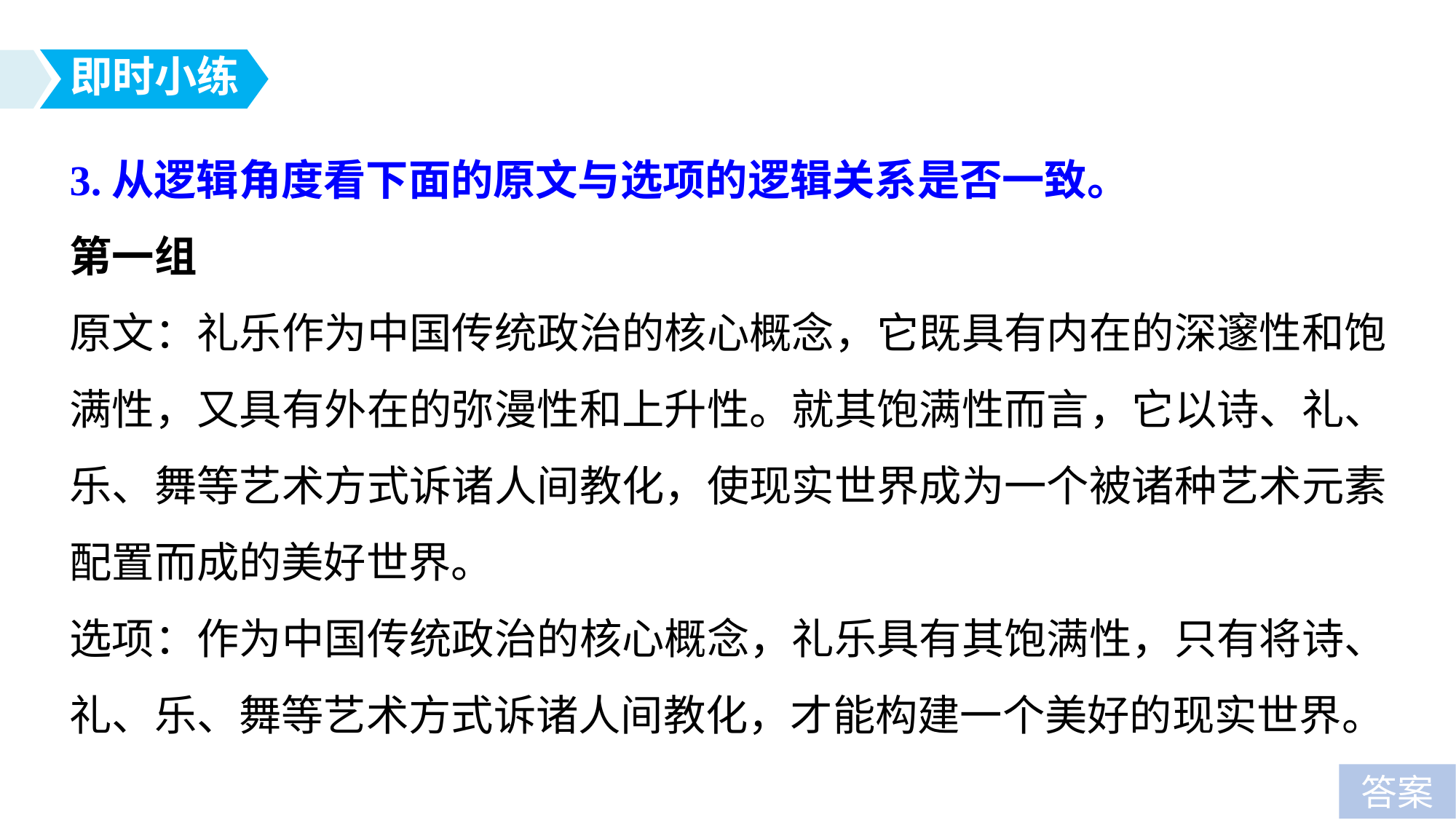

即时小练

3.从逻辑角度看下面的原文与选项的逻辑关系是否一致。
第一组
原文：礼乐作为中国传统政治的核心概念，它既具有内在的深邃性和饱满性，又具有外在的弥漫性和上升性。就其饱满性而言，它以诗、礼、乐、舞等艺术方式诉诸人间教化，使现实世界成为一个被诸种艺术元素配置而成的美好世界。
选项：作为中国传统政治的核心概念，礼乐具有其饱满性，只有将诗、礼、乐、舞等艺术方式诉诸人间教化，才能构建一个美好的现实世界。
答案